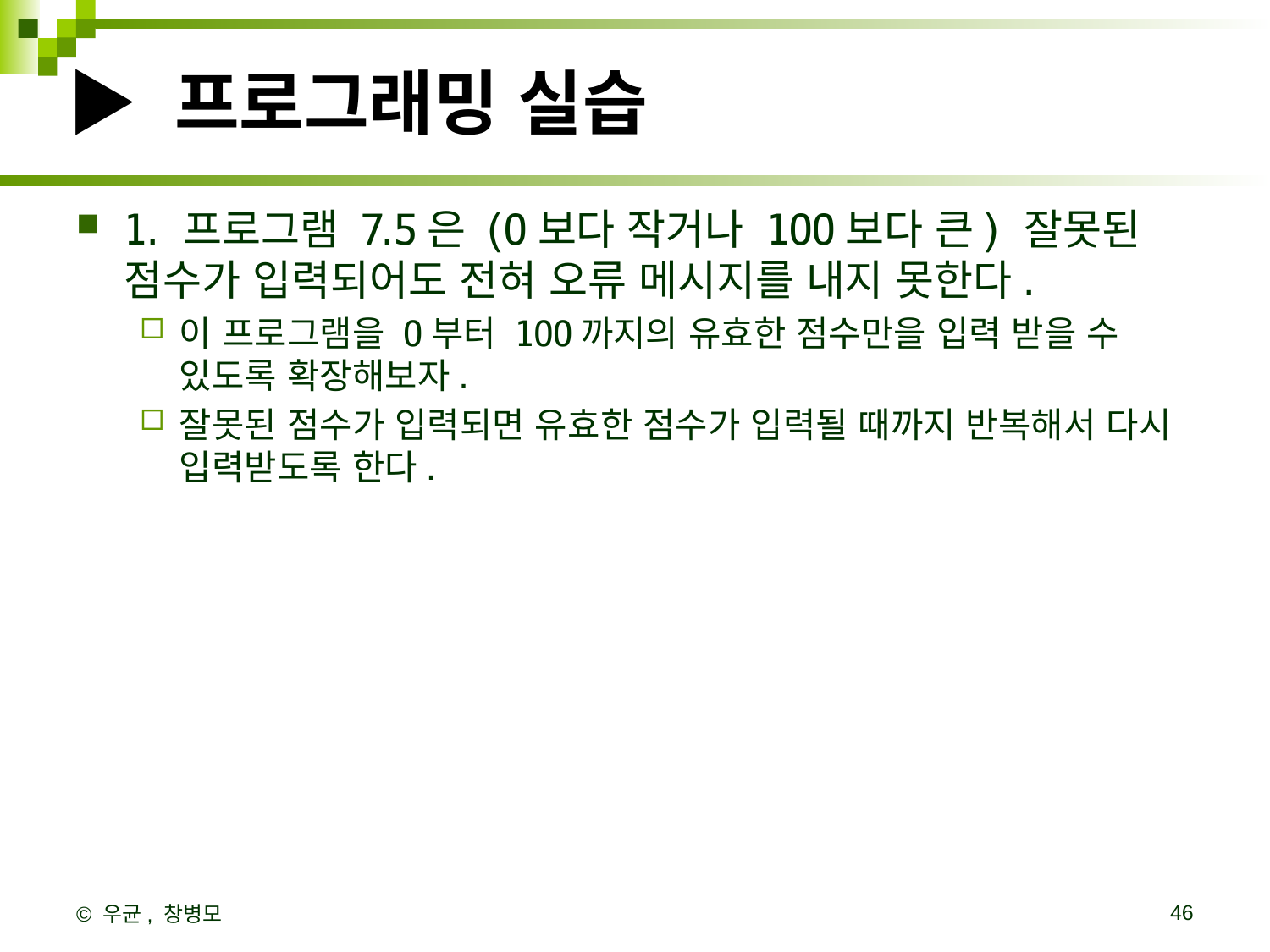

# ▶ 프로그래밍 실습
1. 프로그램 7.5은 (0보다 작거나 100보다 큰) 잘못된 점수가 입력되어도 전혀 오류 메시지를 내지 못한다.
이 프로그램을 0부터 100까지의 유효한 점수만을 입력 받을 수 있도록 확장해보자.
잘못된 점수가 입력되면 유효한 점수가 입력될 때까지 반복해서 다시 입력받도록 한다.

© 우균, 창병모
46